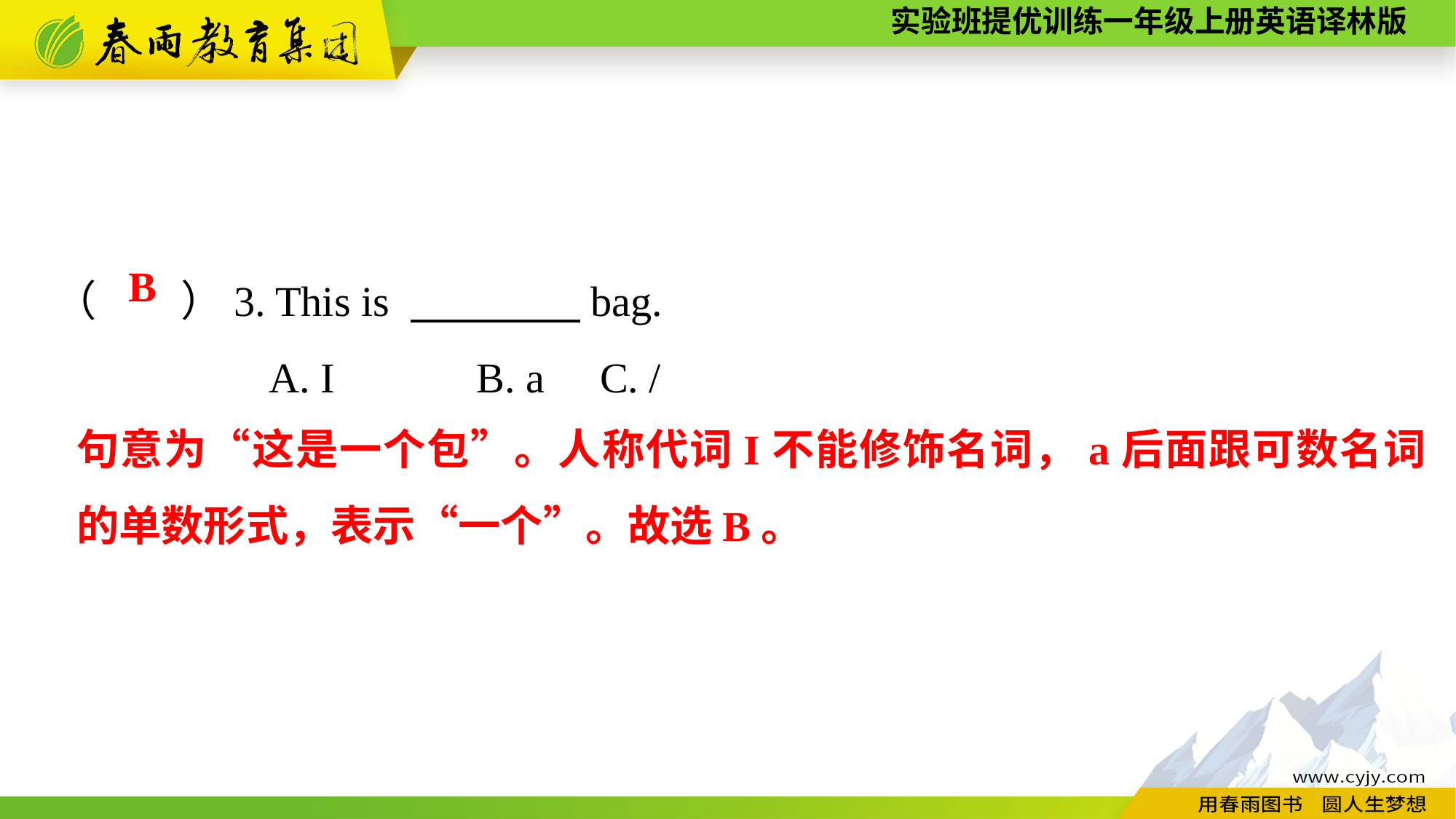

（　　）3. This is 　　　　bag.
A. I	         B. a	C. /
B
句意为“这是一个包”。人称代词I不能修饰名词，a后面跟可数名词的单数形式，表示“一个”。故选B。